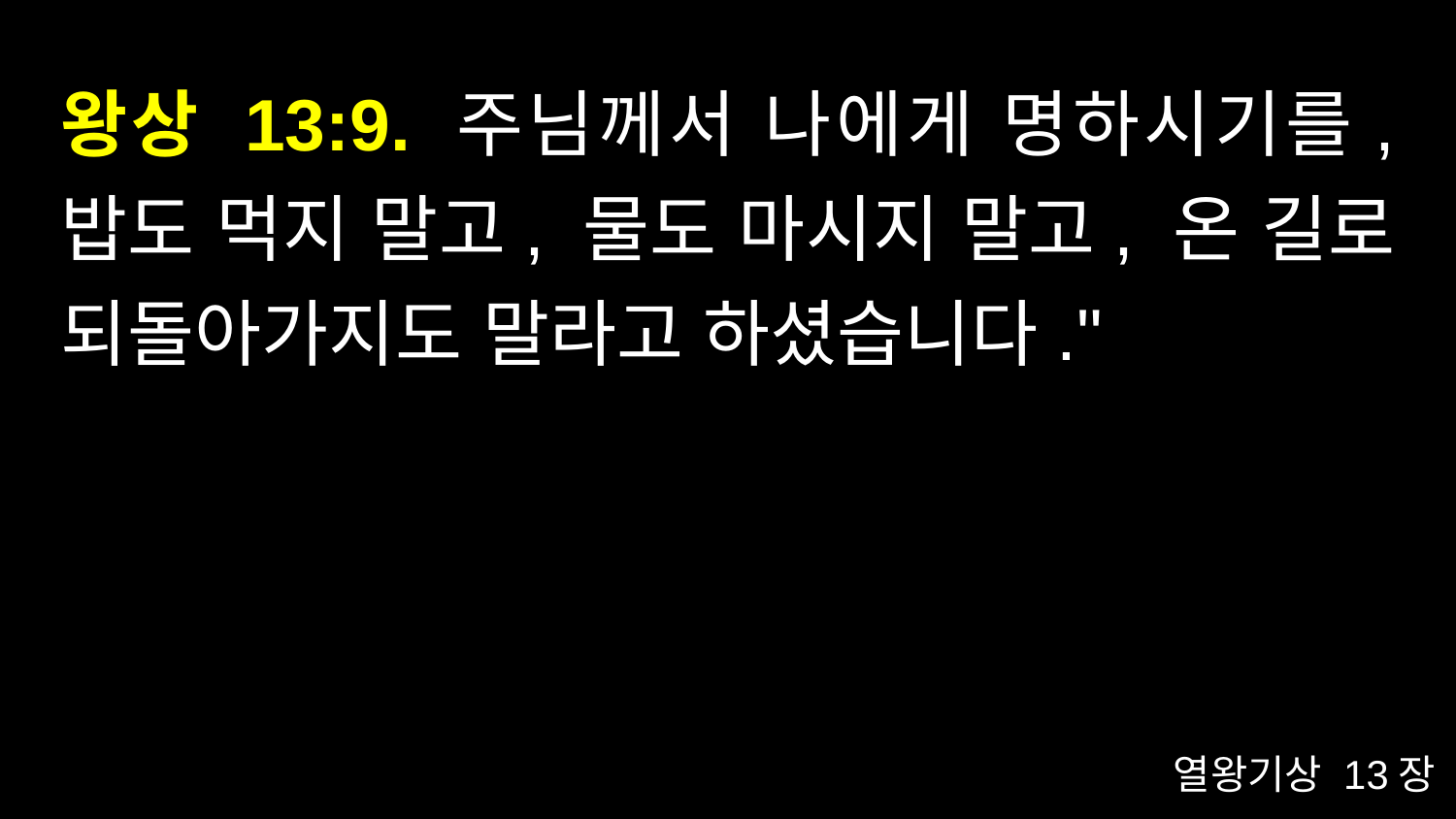

# 왕상 13:9. 주님께서 나에게 명하시기를, 밥도 먹지 말고, 물도 마시지 말고, 온 길로 되돌아가지도 말라고 하셨습니다."
열왕기상 13장